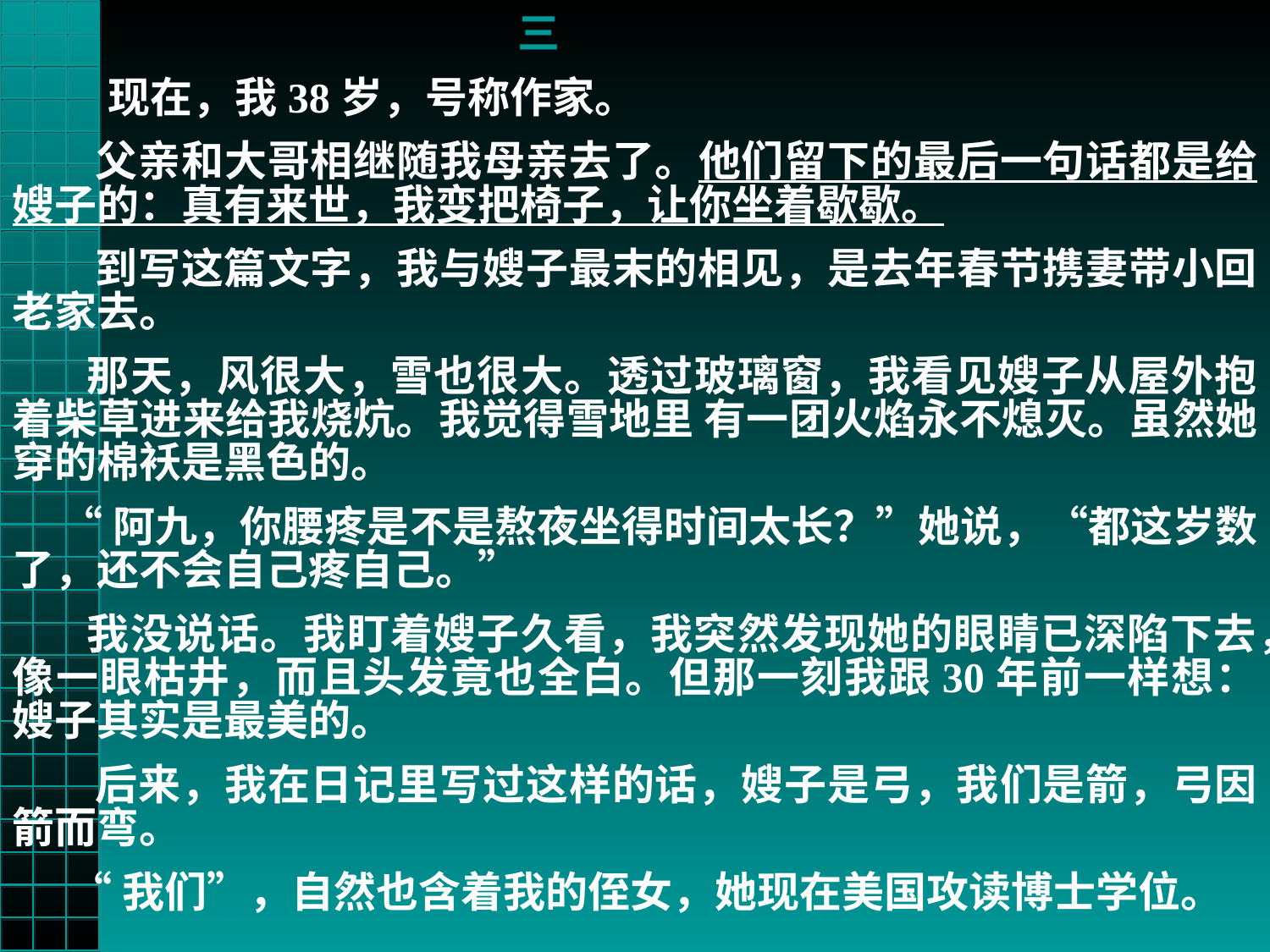

三
         现在，我38岁，号称作家。
       父亲和大哥相继随我母亲去了。他们留下的最后一句话都是给嫂子的：真有来世，我变把椅子，让你坐着歇歇。
       到写这篇文字，我与嫂子最末的相见，是去年春节携妻带小回老家去。
      那天，风很大，雪也很大。透过玻璃窗，我看见嫂子从屋外抱着柴草进来给我烧炕。我觉得雪地里 有一团火焰永不熄灭。虽然她穿的棉袄是黑色的。
     “阿九，你腰疼是不是熬夜坐得时间太长？”她说，“都这岁数了，还不会自己疼自己。”
      我没说话。我盯着嫂子久看，我突然发现她的眼睛已深陷下去，像一眼枯井，而且头发竟也全白。但那一刻我跟30年前一样想：嫂子其实是最美的。
       后来，我在日记里写过这样的话，嫂子是弓，我们是箭，弓因箭而弯。
      “我们”，自然也含着我的侄女，她现在美国攻读博士学位。